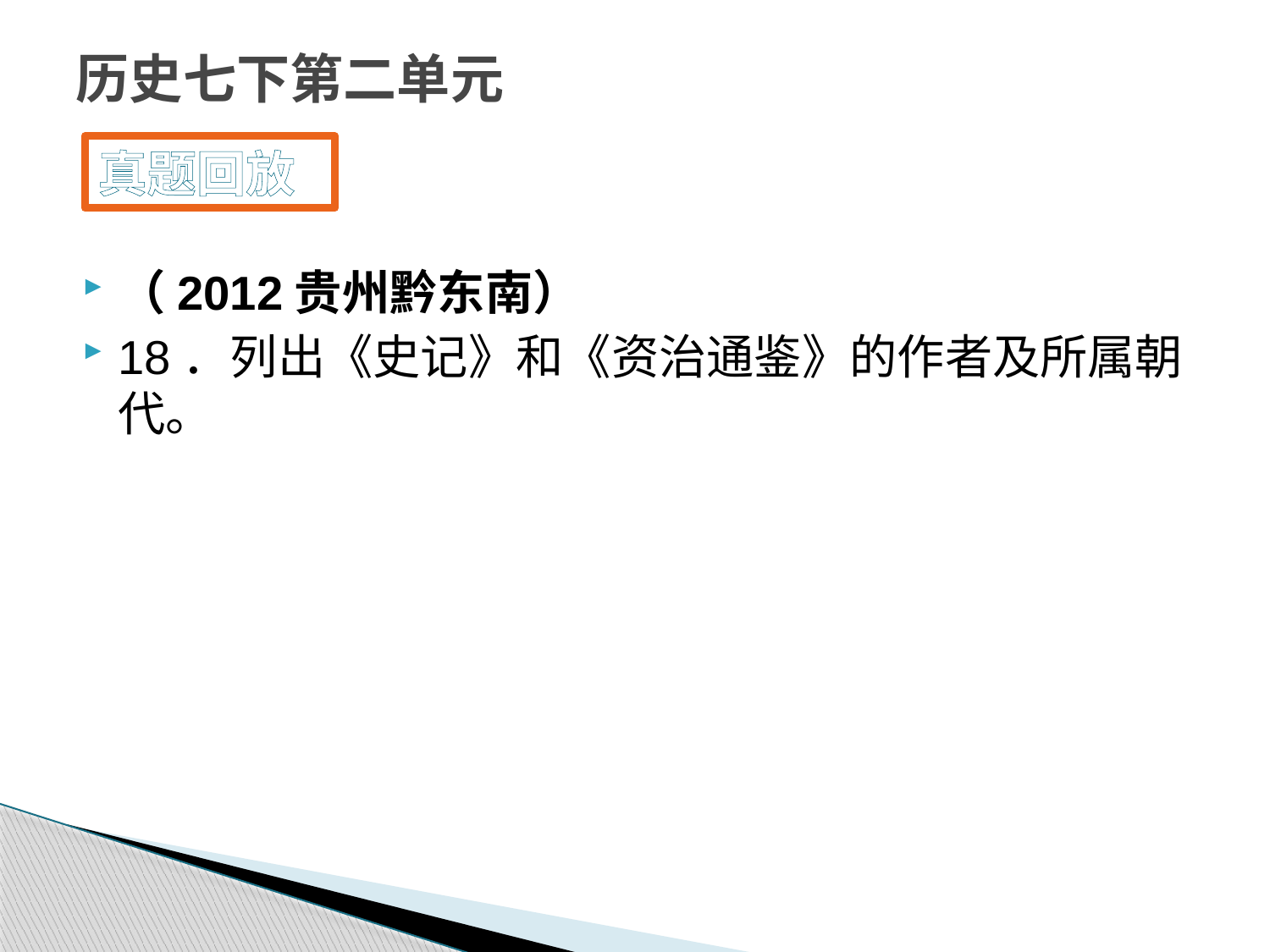

# 历史七下第二单元
真题回放
（2012贵州黔东南）
18．列出《史记》和《资治通鉴》的作者及所属朝代。